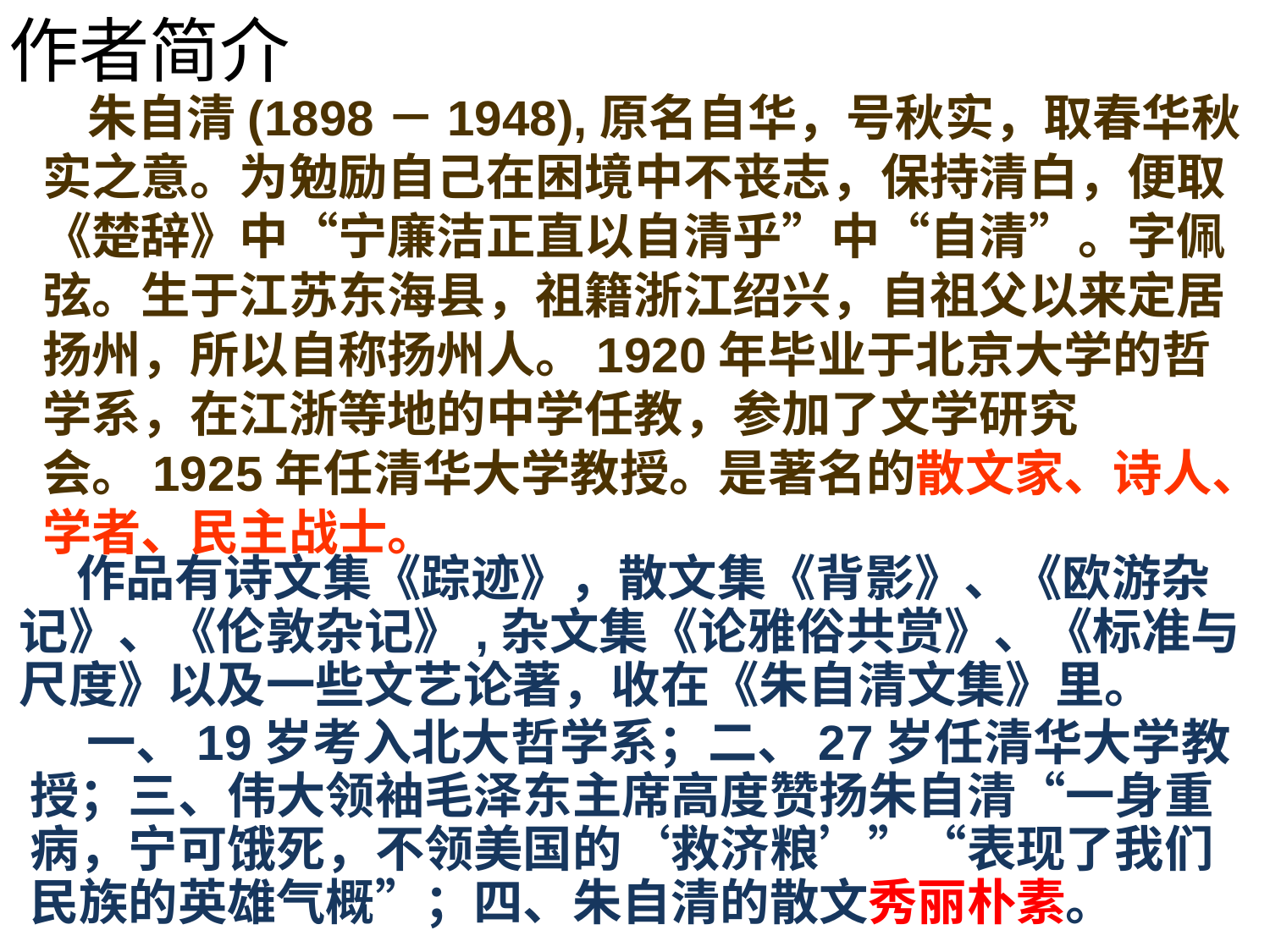

作者简介
      朱自清(1898－1948),原名自华，号秋实，取春华秋实之意。为勉励自己在困境中不丧志，保持清白，便取《楚辞》中“宁廉洁正直以自清乎”中“自清”。字佩弦。生于江苏东海县，祖籍浙江绍兴，自祖父以来定居扬州，所以自称扬州人。1920年毕业于北京大学的哲学系，在江浙等地的中学任教，参加了文学研究会。1925年任清华大学教授。是著名的散文家、诗人、学者、民主战士。
    作品有诗文集《踪迹》，散文集《背影》、《欧游杂记》、《伦敦杂记》,杂文集《论雅俗共赏》、《标准与尺度》以及一些文艺论著，收在《朱自清文集》里。
    一、19岁考入北大哲学系；二、27岁任清华大学教授；三、伟大领袖毛泽东主席高度赞扬朱自清“一身重病，宁可饿死，不领美国的‘救济粮’”“表现了我们民族的英雄气概”；四、朱自清的散文秀丽朴素。